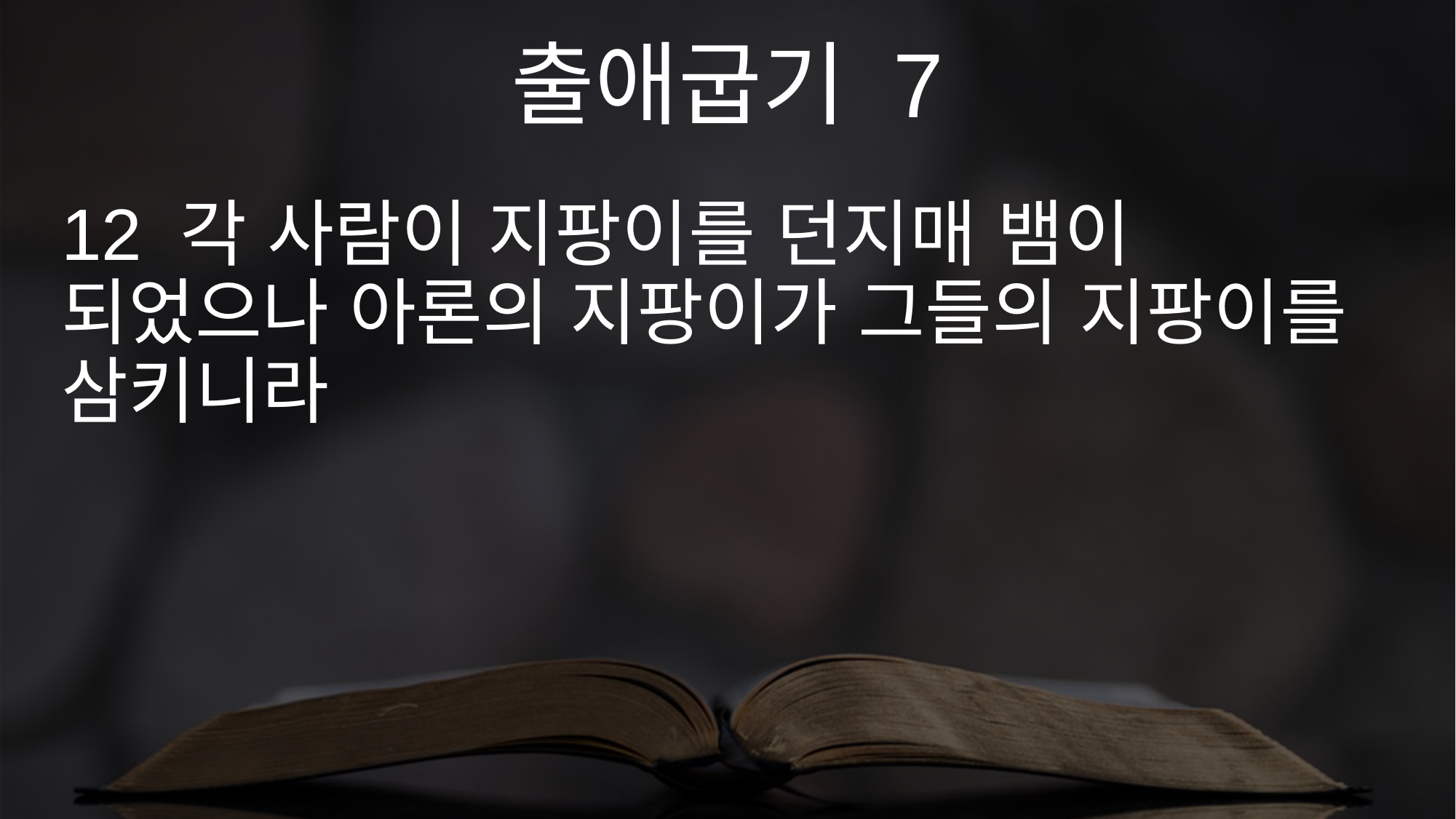

출애굽기 7
12 각 사람이 지팡이를 던지매 뱀이 되었으나 아론의 지팡이가 그들의 지팡이를 삼키니라